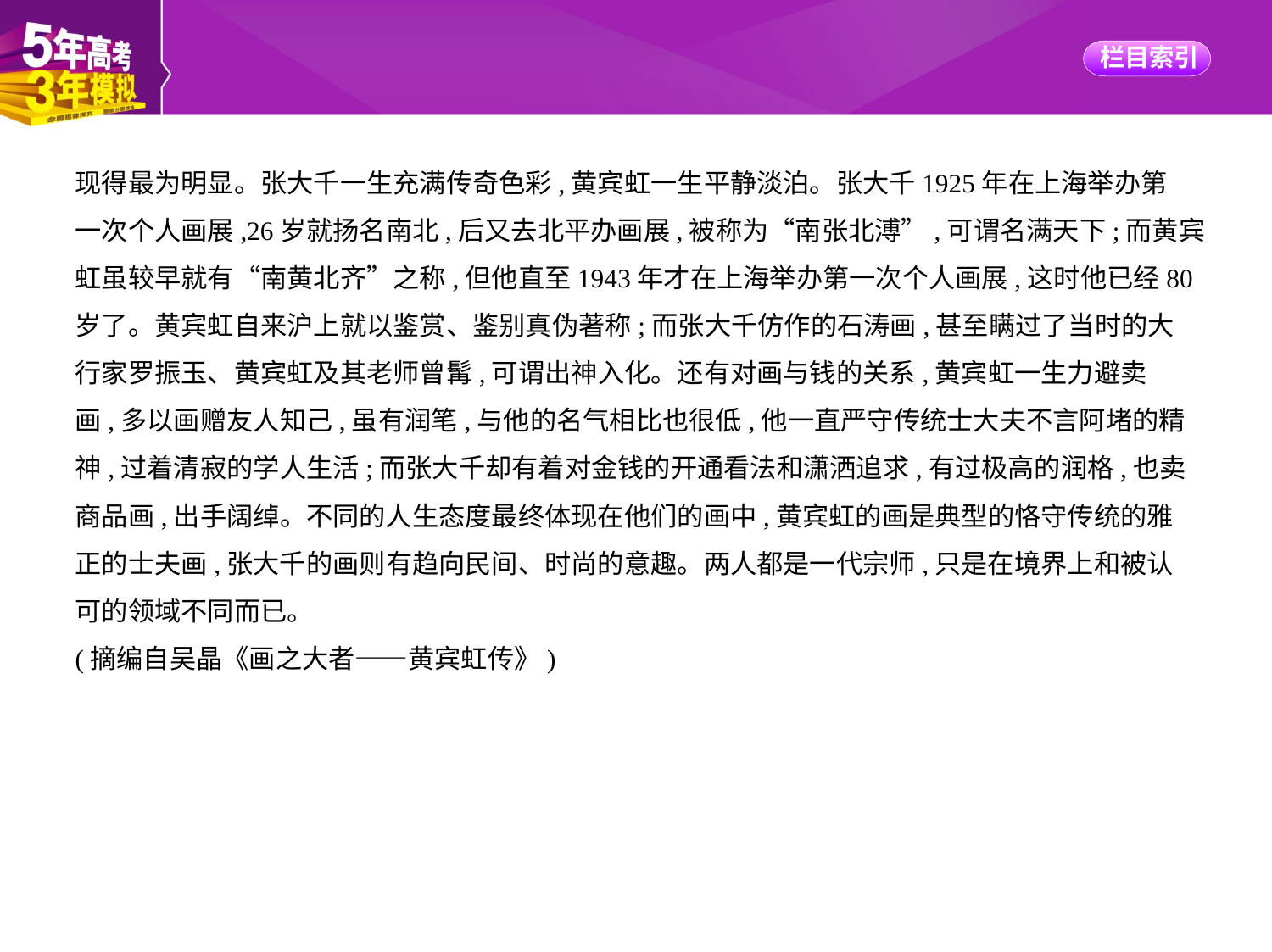

现得最为明显。张大千一生充满传奇色彩,黄宾虹一生平静淡泊。张大千1925年在上海举办第
一次个人画展,26岁就扬名南北,后又去北平办画展,被称为“南张北溥”,可谓名满天下;而黄宾
虹虽较早就有“南黄北齐”之称,但他直至1943年才在上海举办第一次个人画展,这时他已经80
岁了。黄宾虹自来沪上就以鉴赏、鉴别真伪著称;而张大千仿作的石涛画,甚至瞒过了当时的大
行家罗振玉、黄宾虹及其老师曾髯,可谓出神入化。还有对画与钱的关系,黄宾虹一生力避卖
画,多以画赠友人知己,虽有润笔,与他的名气相比也很低,他一直严守传统士大夫不言阿堵的精
神,过着清寂的学人生活;而张大千却有着对金钱的开通看法和潇洒追求,有过极高的润格,也卖
商品画,出手阔绰。不同的人生态度最终体现在他们的画中,黄宾虹的画是典型的恪守传统的雅
正的士夫画,张大千的画则有趋向民间、时尚的意趣。两人都是一代宗师,只是在境界上和被认
可的领域不同而已。
(摘编自吴晶《画之大者——黄宾虹传》)